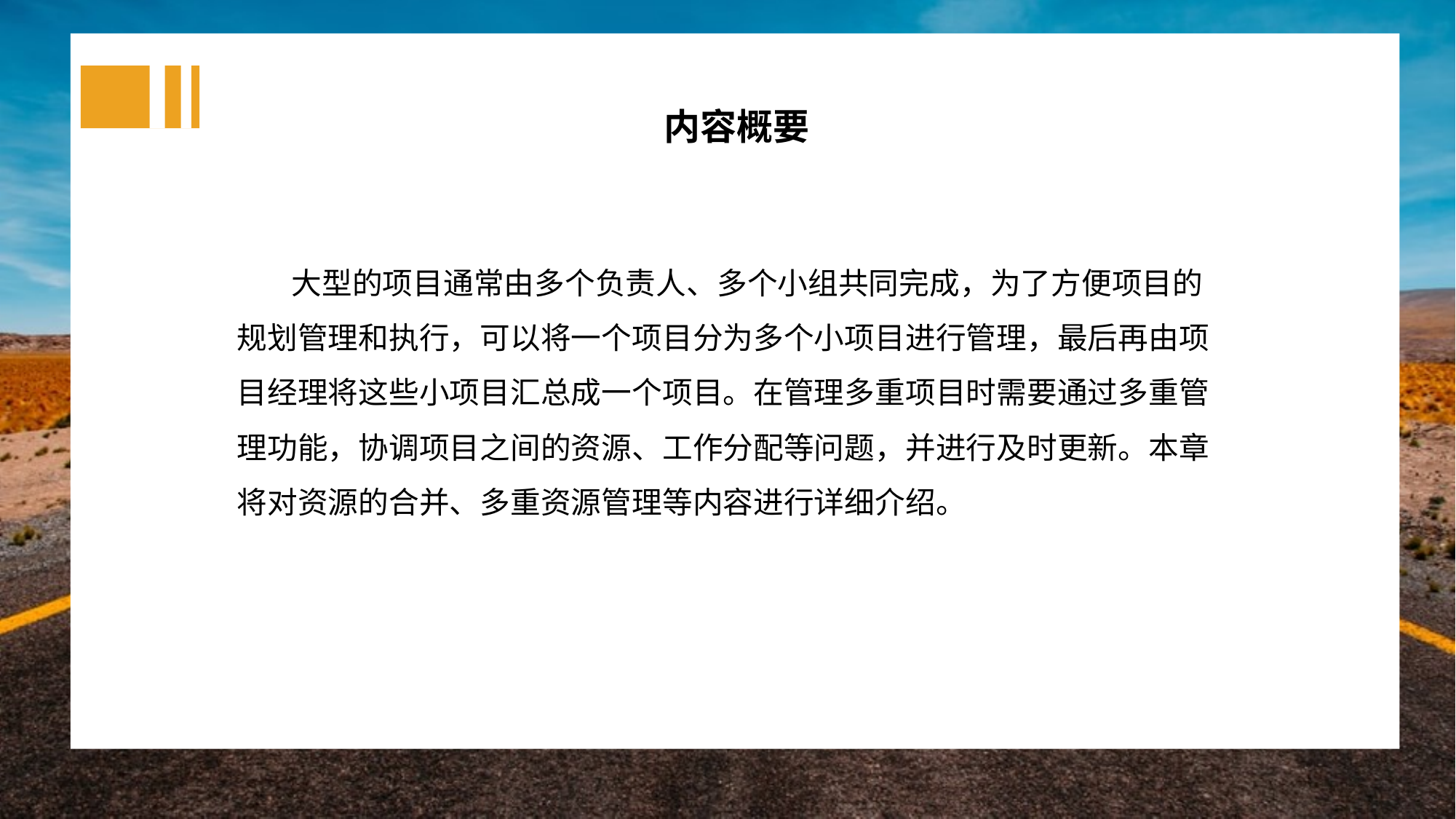

内容概要
大型的项目通常由多个负责人、多个小组共同完成，为了方便项目的规划管理和执行，可以将一个项目分为多个小项目进行管理，最后再由项目经理将这些小项目汇总成一个项目。在管理多重项目时需要通过多重管理功能，协调项目之间的资源、工作分配等问题，并进行及时更新。本章将对资源的合并、多重资源管理等内容进行详细介绍。